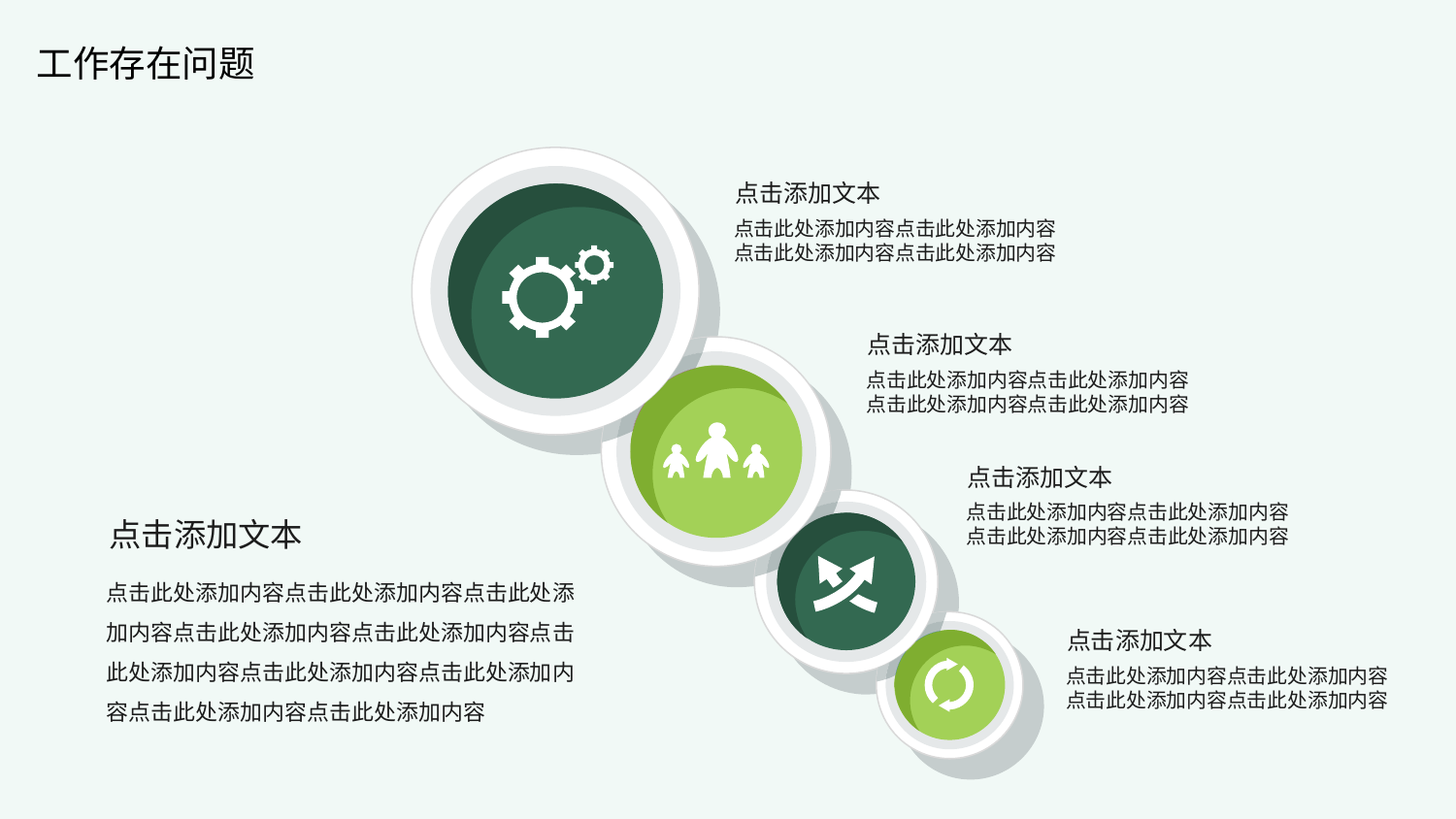

点击添加文本
点击此处添加内容点击此处添加内容点击此处添加内容点击此处添加内容
点击添加文本
点击此处添加内容点击此处添加内容点击此处添加内容点击此处添加内容
点击添加文本
点击此处添加内容点击此处添加内容点击此处添加内容点击此处添加内容
点击添加文本
点击此处添加内容点击此处添加内容点击此处添加内容点击此处添加内容点击此处添加内容点击此处添加内容点击此处添加内容点击此处添加内容点击此处添加内容点击此处添加内容
点击添加文本
点击此处添加内容点击此处添加内容点击此处添加内容点击此处添加内容